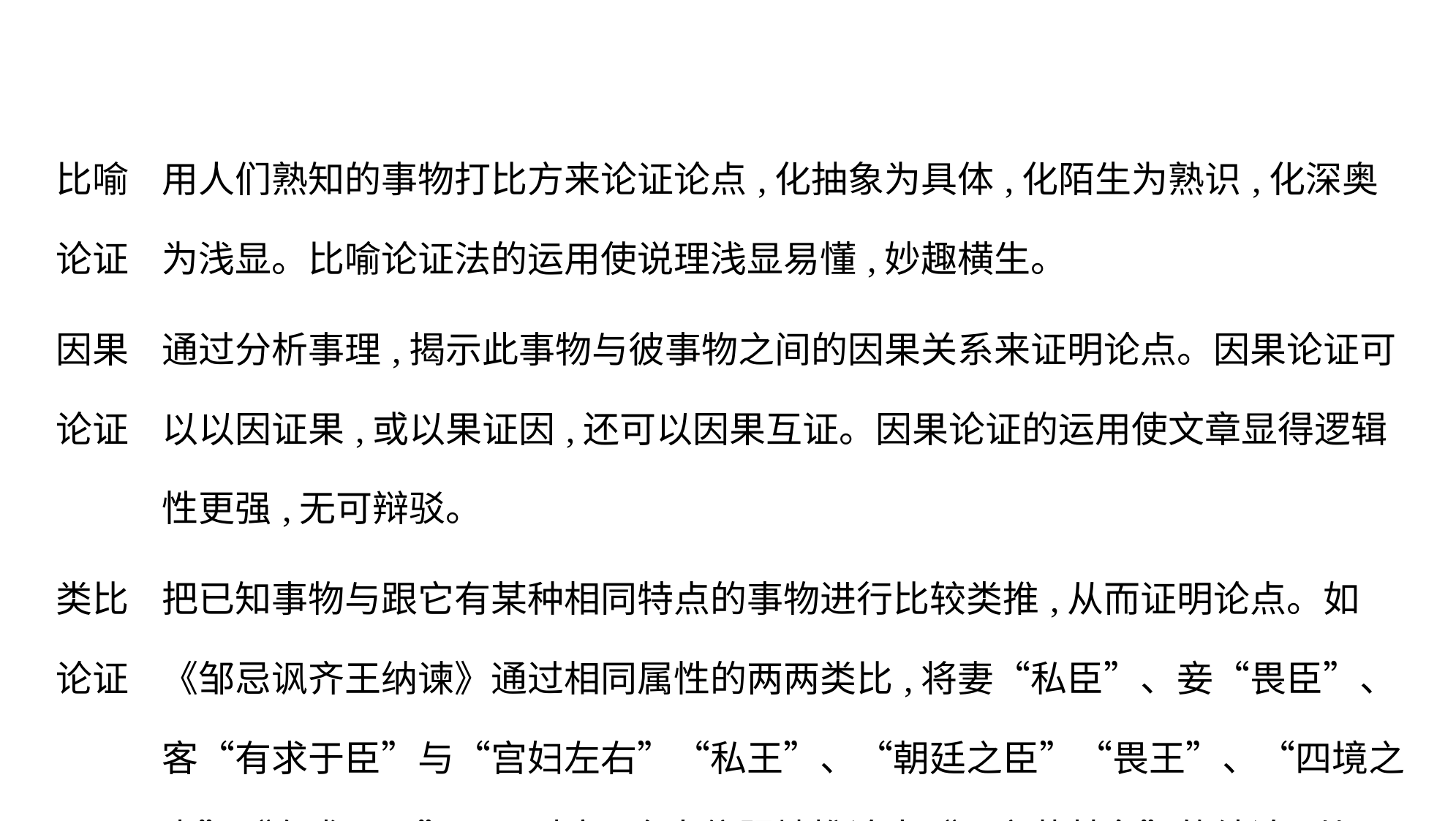

| 比喻论证 | 用人们熟知的事物打比方来论证论点,化抽象为具体,化陌生为熟识,化深奥为浅显。比喻论证法的运用使说理浅显易懂,妙趣横生。 |
| --- | --- |
| 因果论证 | 通过分析事理,揭示此事物与彼事物之间的因果关系来证明论点。因果论证可以以因证果,或以果证因,还可以因果互证。因果论证的运用使文章显得逻辑性更强,无可辩驳。 |
| 类比论证 | 把已知事物与跟它有某种相同特点的事物进行比较类推,从而证明论点。如 《邹忌讽齐王纳谏》通过相同属性的两两类比,将妻“私臣”、妾“畏臣”、客“有求于臣”与“宫妇左右”“私王”、“朝廷之臣”“畏王”、“四境之内”“有求于王”两两对应,令人信服地推论出“王之蔽甚矣”的结论,从而有力地论证了纳谏的必要性。 |